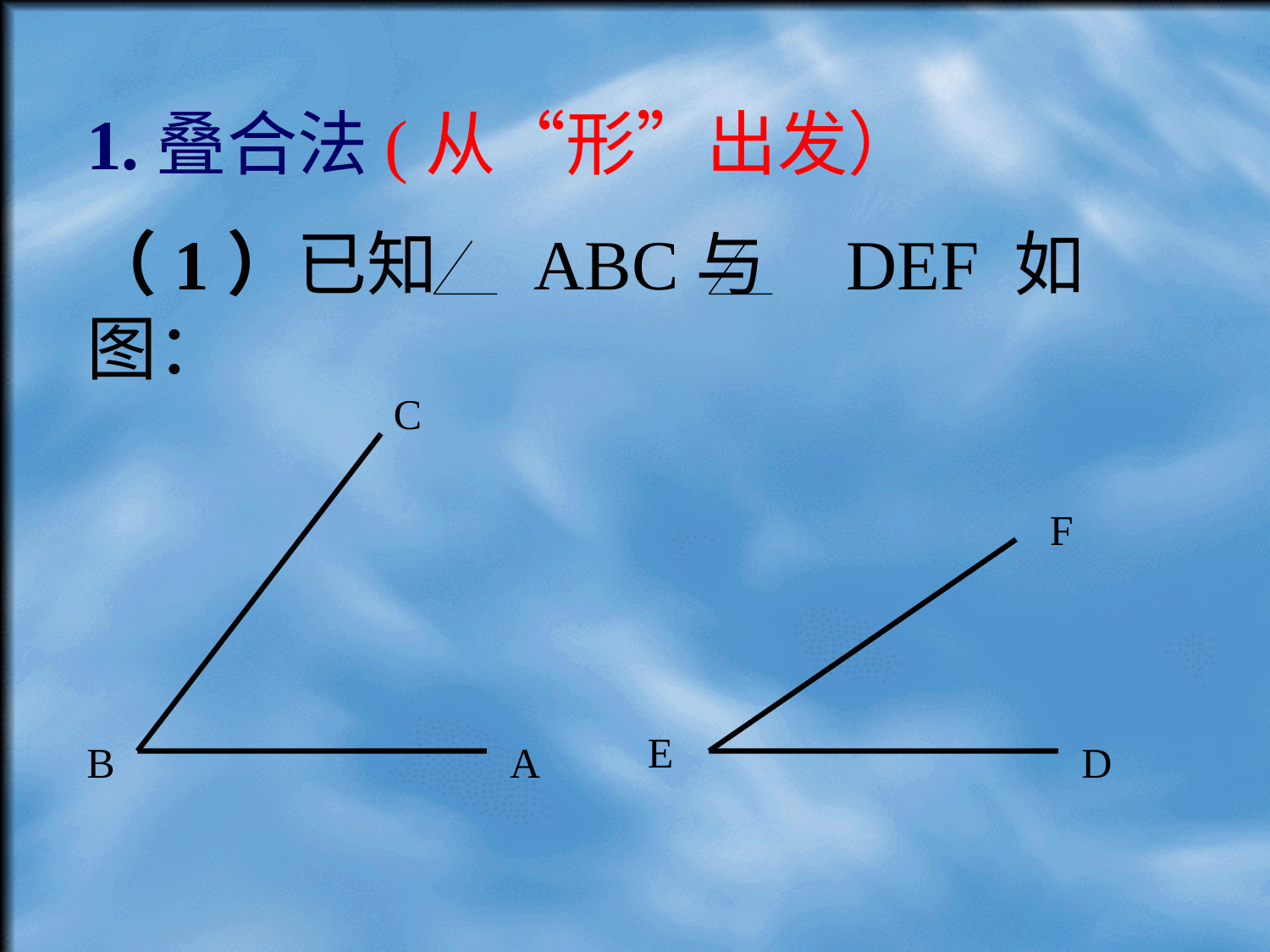

1.叠合法(从“形”出发）
（1）已知     ABC与    DEF 如图：

C

B
A
F

E
D